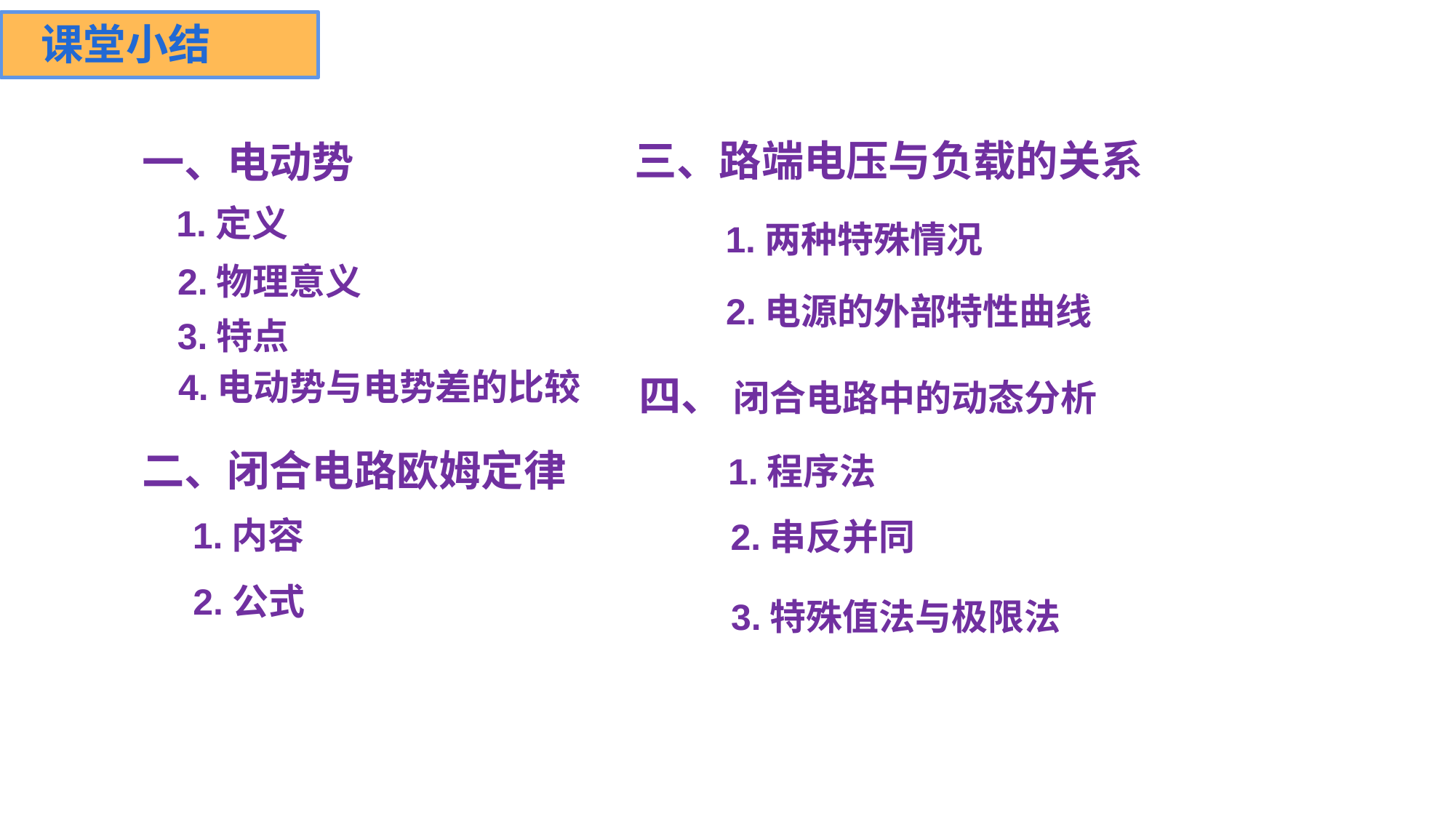

课堂小结
三、路端电压与负载的关系
一、电动势
1.定义
1.两种特殊情况
2.物理意义
2.电源的外部特性曲线
3.特点
4.电动势与电势差的比较
四、 闭合电路中的动态分析
二、闭合电路欧姆定律
1.程序法
1.内容
2.串反并同
3.特殊值法与极限法
2.公式